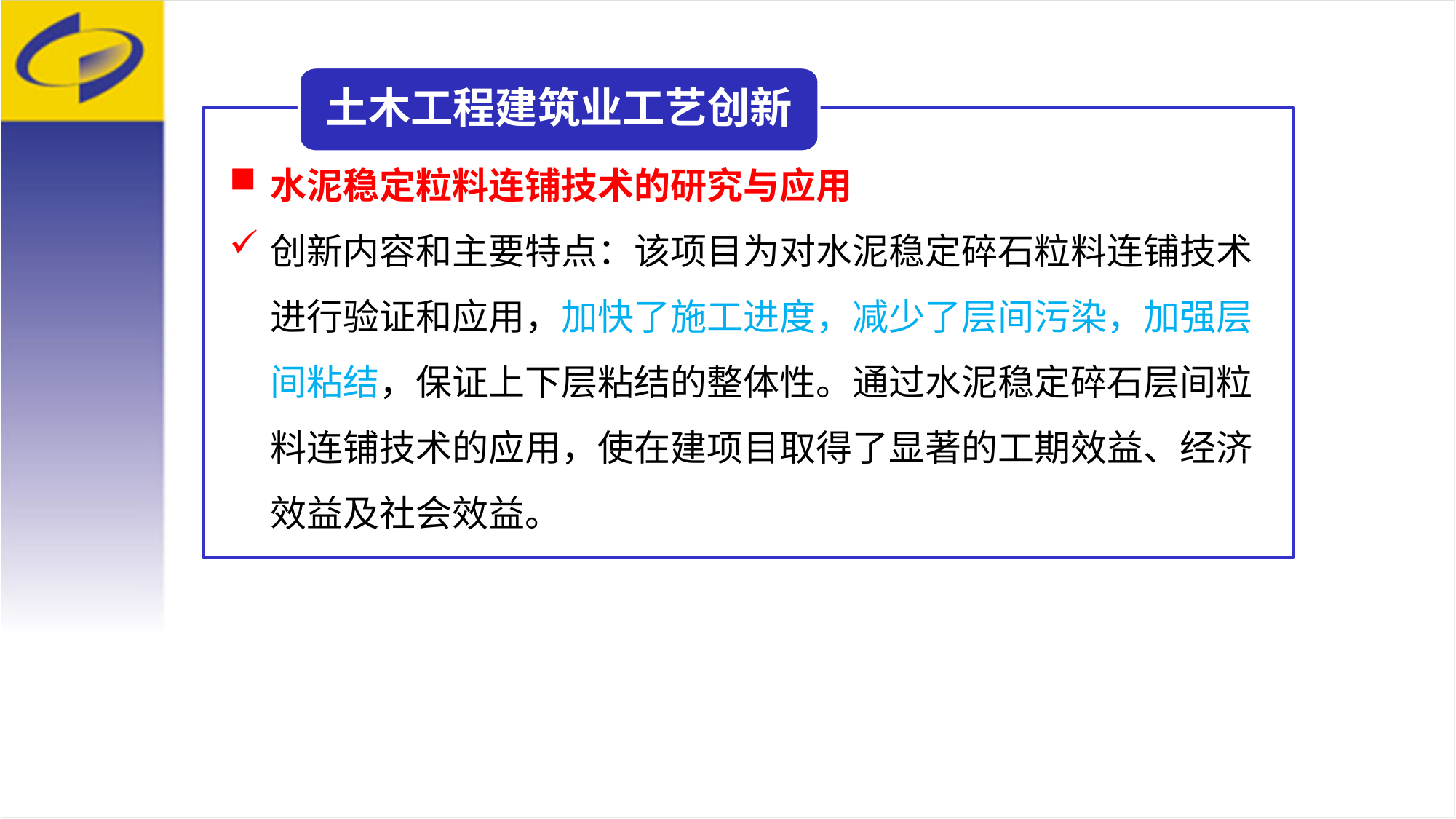

土木工程建筑业工艺创新
水泥稳定粒料连铺技术的研究与应用
创新内容和主要特点：该项目为对水泥稳定碎石粒料连铺技术进行验证和应用，加快了施工进度，减少了层间污染，加强层间粘结，保证上下层粘结的整体性。通过水泥稳定碎石层间粒料连铺技术的应用，使在建项目取得了显著的工期效益、经济效益及社会效益。
36